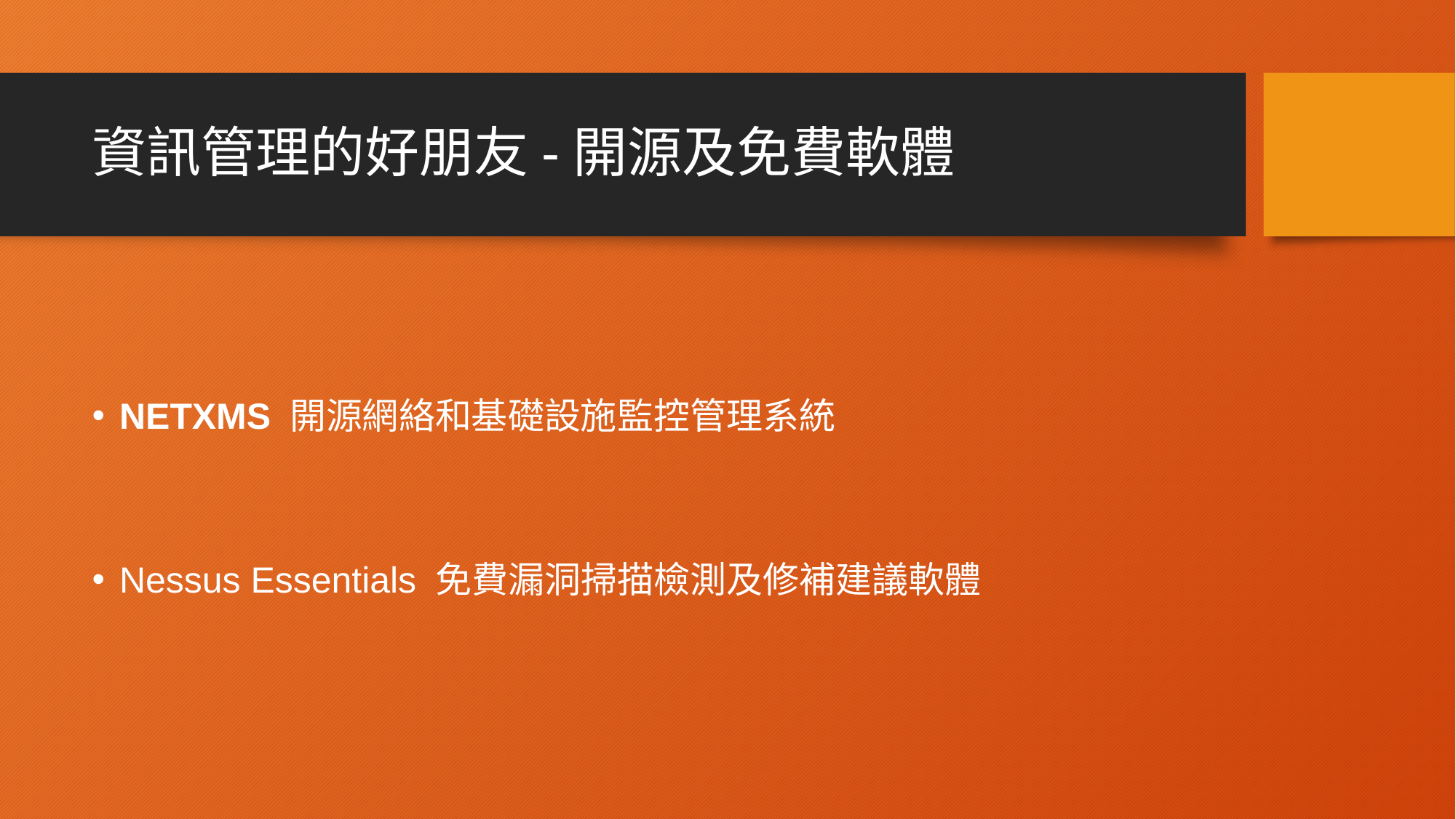

# 資訊管理的好朋友-開源及免費軟體

NETXMS 開源網絡和基礎設施監控管理系統

Nessus Essentials 免費漏洞掃描檢測及修補建議軟體